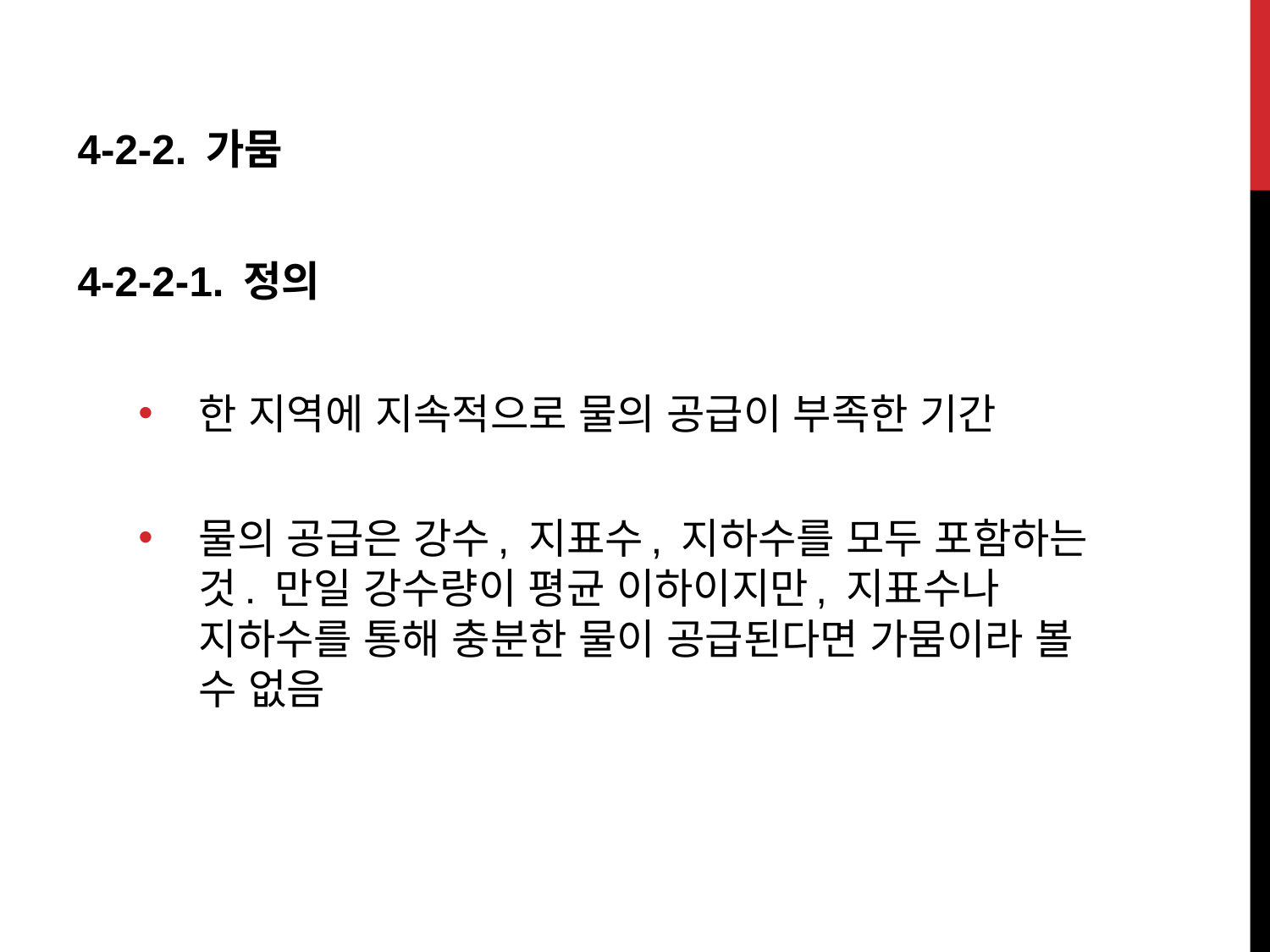

4-2-2. 가뭄

4-2-2-1. 정의

한 지역에 지속적으로 물의 공급이 부족한 기간

물의 공급은 강수, 지표수, 지하수를 모두 포함하는 것. 만일 강수량이 평균 이하이지만, 지표수나 지하수를 통해 충분한 물이 공급된다면 가뭄이라 볼 수 없음